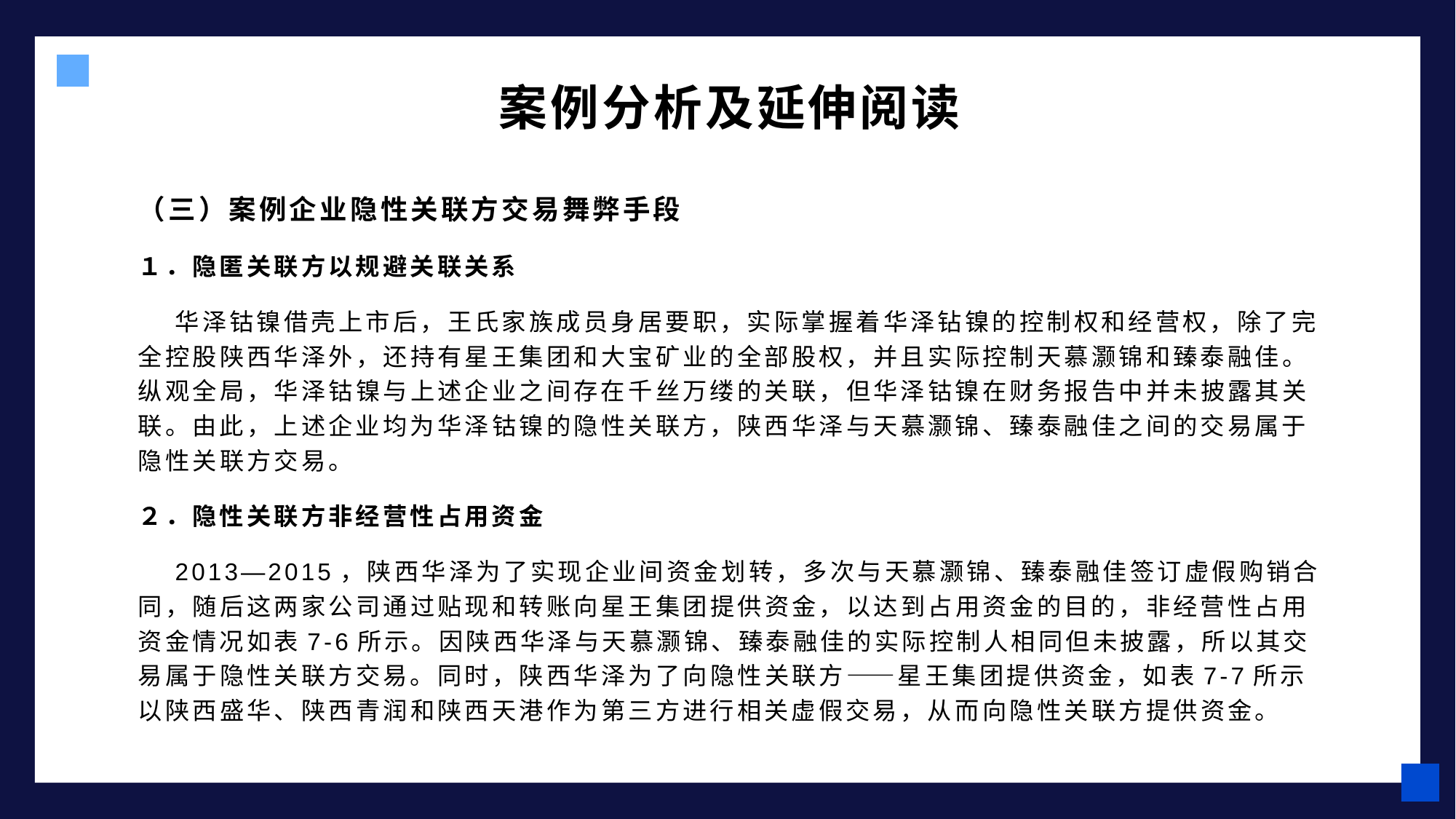

案例分析及延伸阅读
（三）案例企业隐性关联方交易舞弊手段
１．隐匿关联方以规避关联关系
华泽钴镍借壳上市后，王氏家族成员身居要职，实际掌握着华泽钻镍的控制权和经营权，除了完全控股陕西华泽外，还持有星王集团和大宝矿业的全部股权，并且实际控制天慕灏锦和臻泰融佳。纵观全局，华泽钴镍与上述企业之间存在千丝万缕的关联，但华泽钴镍在财务报告中并未披露其关联。由此，上述企业均为华泽钴镍的隐性关联方，陕西华泽与天慕灏锦、臻泰融佳之间的交易属于隐性关联方交易。
２．隐性关联方非经营性占用资金
2013—2015，陕西华泽为了实现企业间资金划转，多次与天慕灏锦、臻泰融佳签订虚假购销合同，随后这两家公司通过贴现和转账向星王集团提供资金，以达到占用资金的目的，非经营性占用资金情况如表7-6所示。因陕西华泽与天慕灏锦、臻泰融佳的实际控制人相同但未披露，所以其交易属于隐性关联方交易。同时，陕西华泽为了向隐性关联方——星王集团提供资金，如表7-7所示以陕西盛华、陕西青润和陕西天港作为第三方进行相关虚假交易，从而向隐性关联方提供资金。